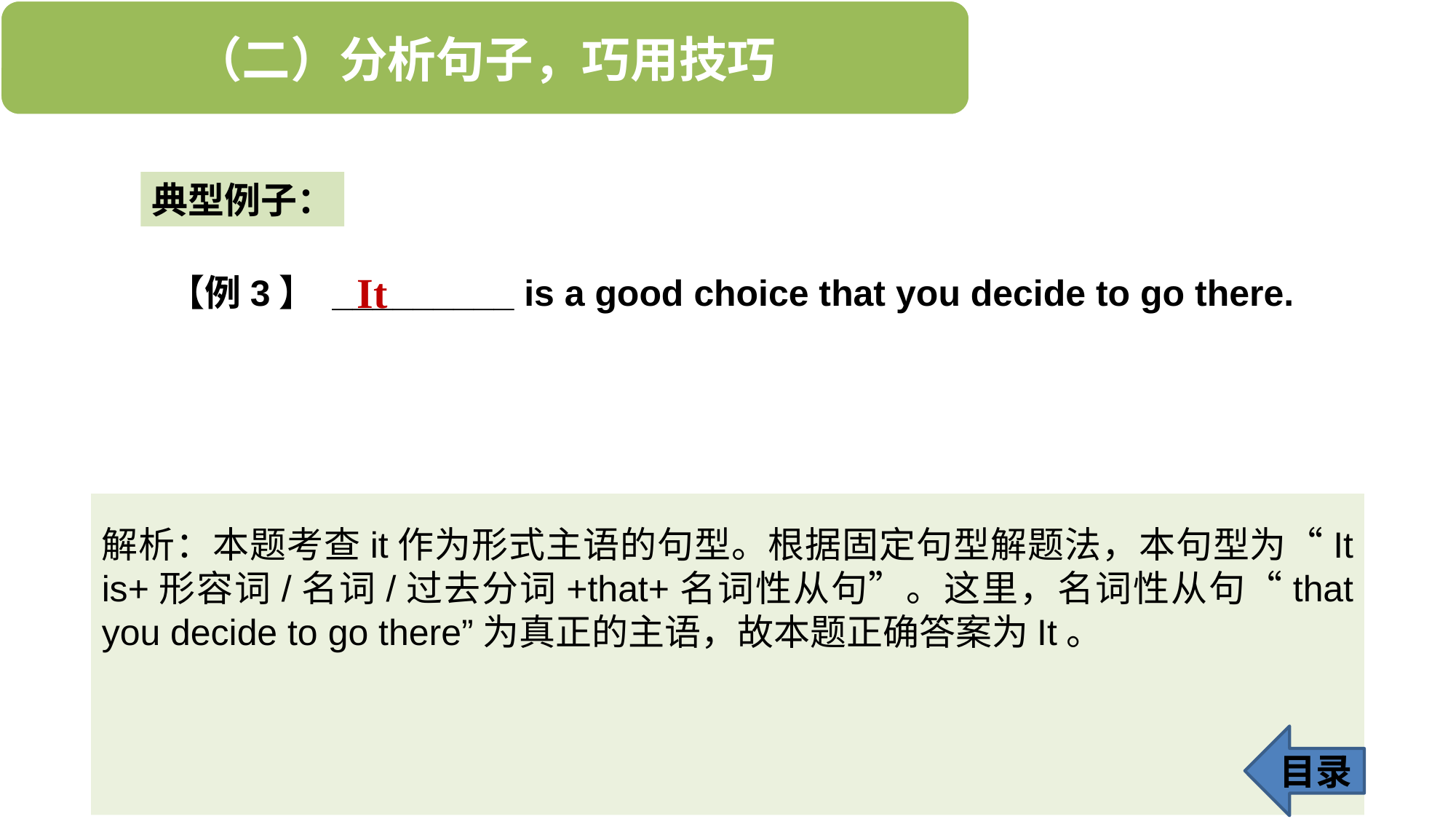

（二）分析句子，巧用技巧
典型例子：
It
【例3】 _________ is a good choice that you decide to go there.

解析：本题考查it作为形式主语的句型。根据固定句型解题法，本句型为“It is+形容词/名词/过去分词+that+名词性从句”。这里，名词性从句“that you decide to go there”为真正的主语，故本题正确答案为It。
目录
54